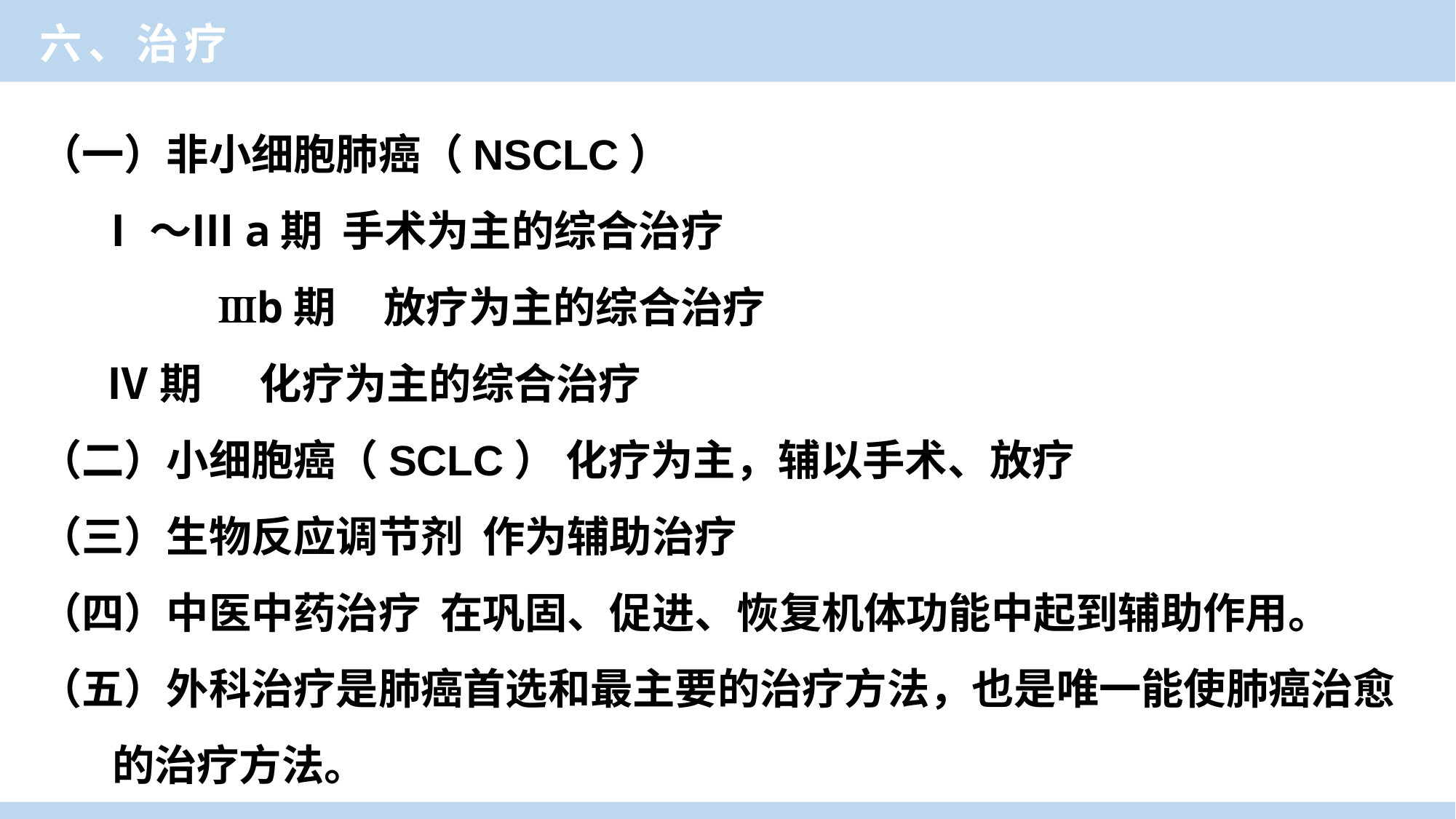

六、治疗
（一）非小细胞肺癌（NSCLC）
      Ⅰ～Ⅲa期  手术为主的综合治疗
       Ⅲb期     放疗为主的综合治疗
       Ⅳ期      化疗为主的综合治疗
（二）小细胞癌（SCLC） 化疗为主，辅以手术、放疗
（三）生物反应调节剂  作为辅助治疗
（四）中医中药治疗  在巩固、促进、恢复机体功能中起到辅助作用。
（五）外科治疗是肺癌首选和最主要的治疗方法，也是唯一能使肺癌治愈的治疗方法。